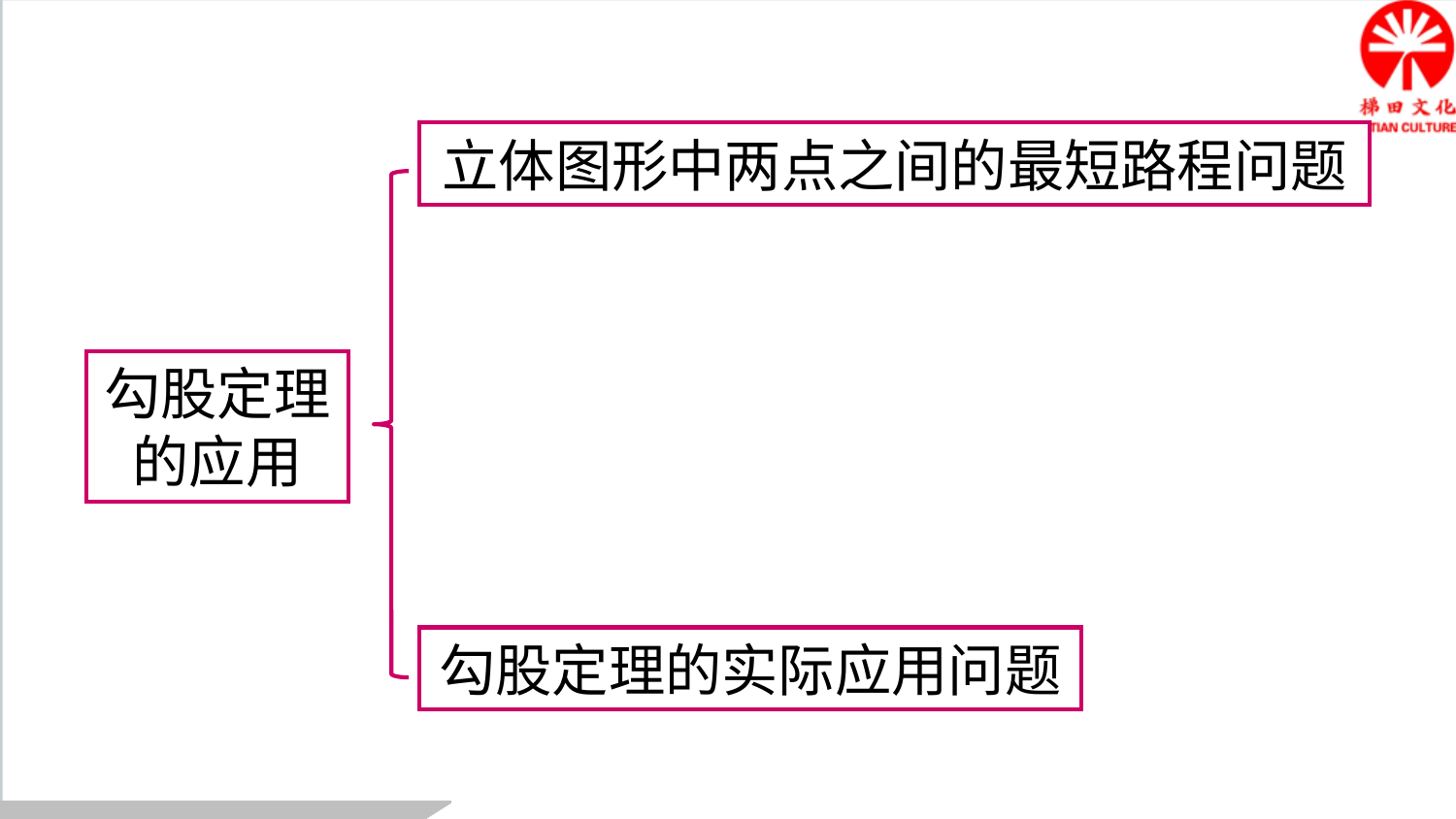

立体图形中两点之间的最短路程问题

勾股定理的应用
勾股定理的实际应用问题